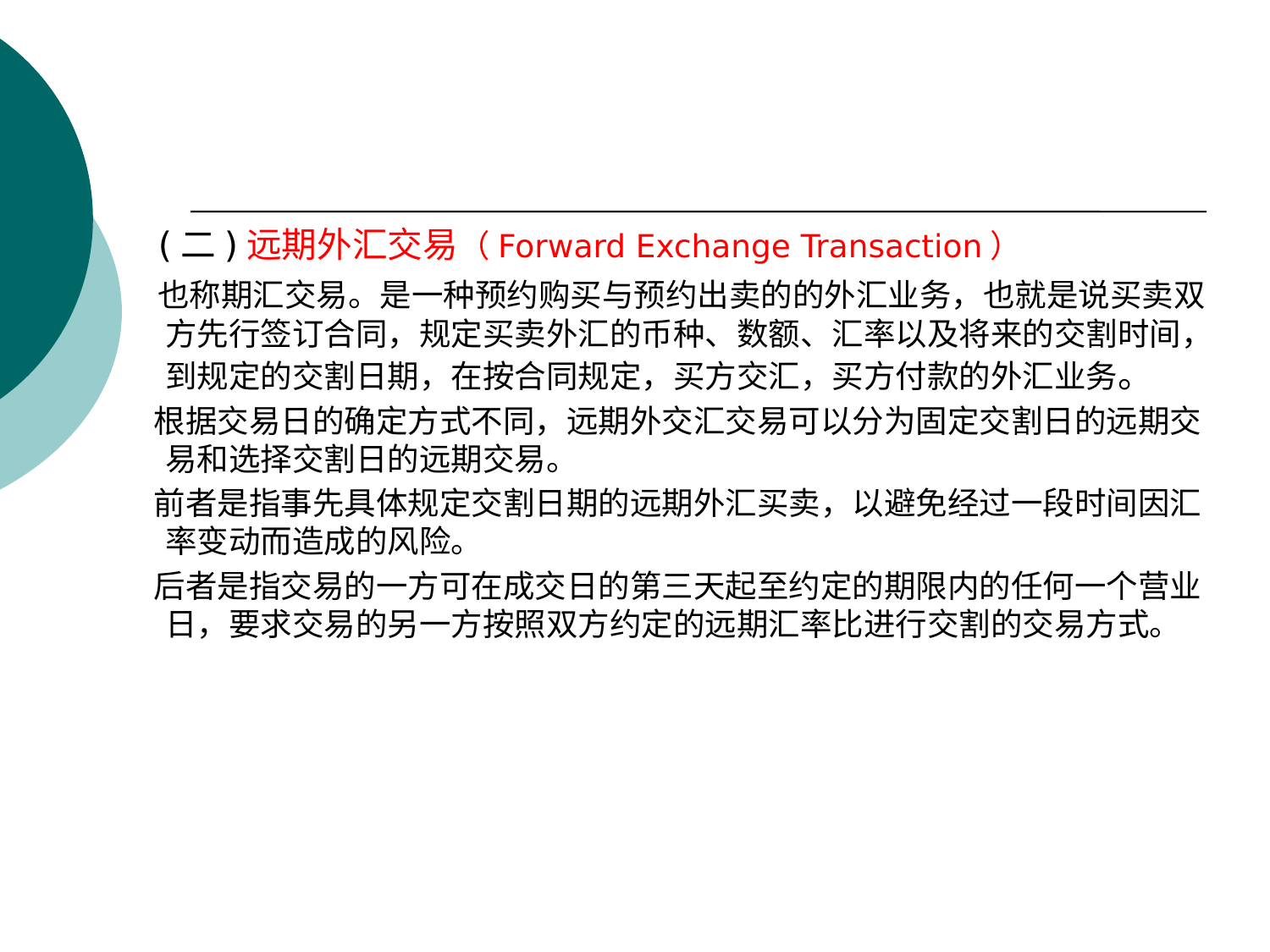

(二)远期外汇交易（Forward Exchange Transaction）
    也称期汇交易。是一种预约购买与预约出卖的的外汇业务，也就是说买卖双方先行签订合同，规定买卖外汇的币种、数额、汇率以及将来的交割时间，到规定的交割日期，在按合同规定，买方交汇，买方付款的外汇业务。
    根据交易日的确定方式不同，远期外交汇交易可以分为固定交割日的远期交易和选择交割日的远期交易。
    前者是指事先具体规定交割日期的远期外汇买卖，以避免经过一段时间因汇率变动而造成的风险。
    后者是指交易的一方可在成交日的第三天起至约定的期限内的任何一个营业日，要求交易的另一方按照双方约定的远期汇率比进行交割的交易方式。